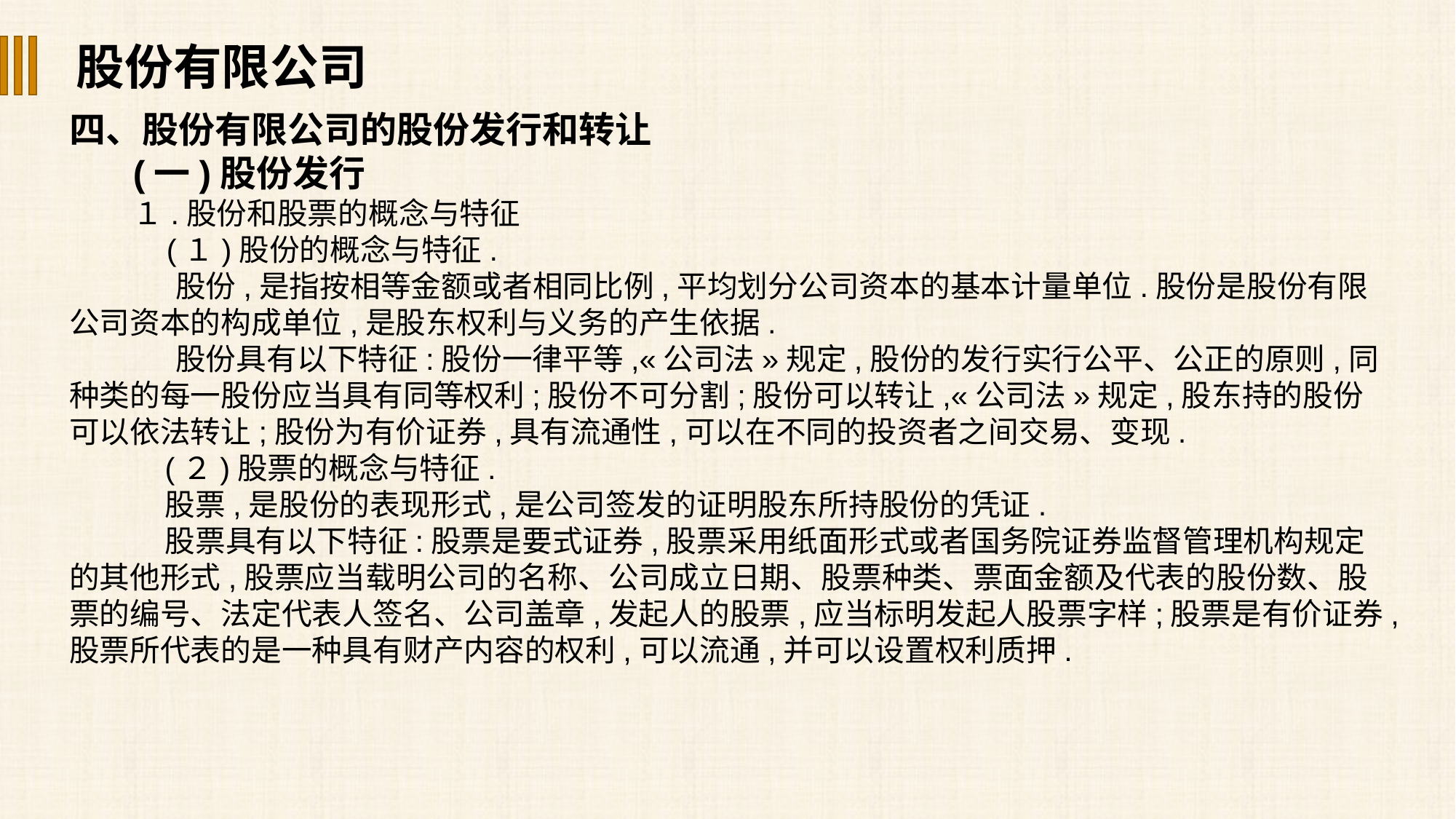

股份有限公司

四、股份有限公司的股份发行和转让
(一)股份发行
１.股份和股票的概念与特征
    (１)股份的概念与特征.
股份,是指按相等金额或者相同比例,平均划分公司资本的基本计量单位.股份是股份有限公司资本的构成单位,是股东权利与义务的产生依据.
股份具有以下特征:股份一律平等,«公司法»规定,股份的发行实行公平、公正的原则,同种类的每一股份应当具有同等权利;股份不可分割;股份可以转让,«公司法»规定,股东持的股份可以依法转让;股份为有价证券,具有流通性,可以在不同的投资者之间交易、变现.
(２)股票的概念与特征.
股票,是股份的表现形式,是公司签发的证明股东所持股份的凭证.
股票具有以下特征:股票是要式证券,股票采用纸面形式或者国务院证券监督管理机构规定的其他形式,股票应当载明公司的名称、公司成立日期、股票种类、票面金额及代表的股份数、股票的编号、法定代表人签名、公司盖章,发起人的股票,应当标明发起人股票字样;股票是有价证券,股票所代表的是一种具有财产内容的权利,可以流通,并可以设置权利质押.